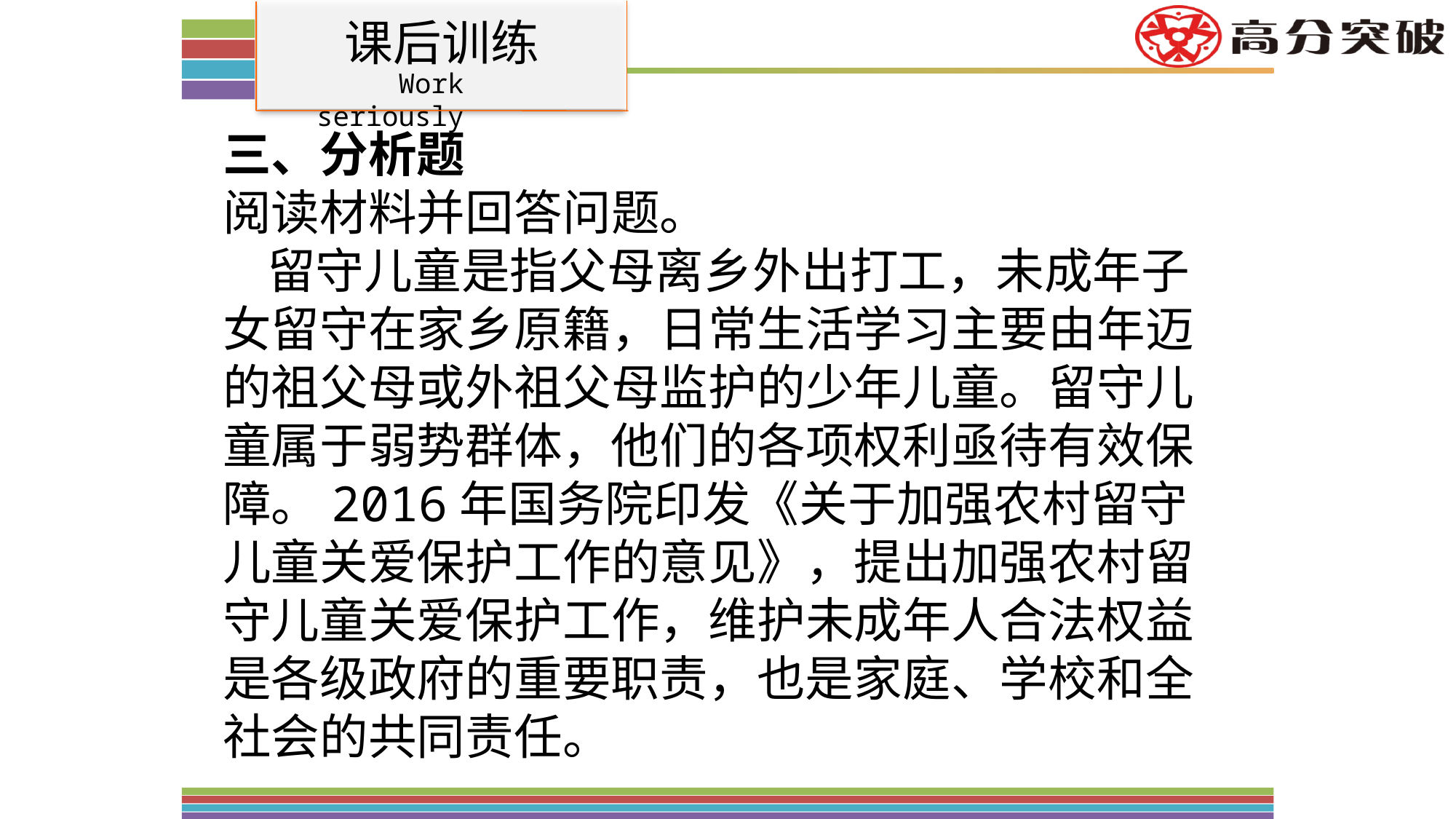

课后训练

     Work seriously

三、分析题
阅读材料并回答问题。
   留守儿童是指父母离乡外出打工，未成年子女留守在家乡原籍，日常生活学习主要由年迈的祖父母或外祖父母监护的少年儿童。留守儿童属于弱势群体，他们的各项权利亟待有效保障。2016年国务院印发《关于加强农村留守儿童关爱保护工作的意见》，提出加强农村留守儿童关爱保护工作，维护未成年人合法权益是各级政府的重要职责，也是家庭、学校和全社会的共同责任。